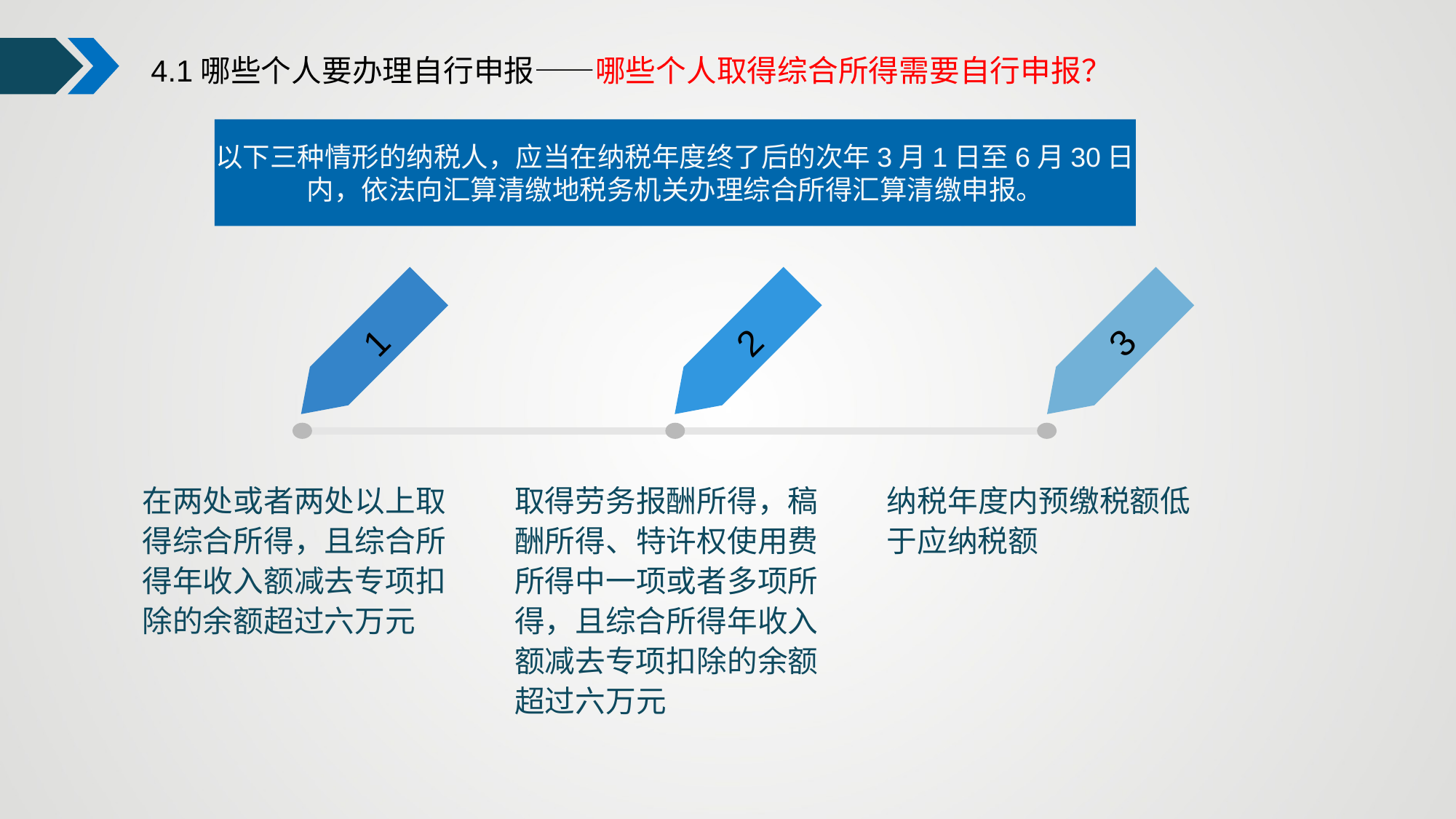

4.1哪些个人要办理自行申报——哪些个人取得综合所得需要自行申报？
以下三种情形的纳税人，应当在纳税年度终了后的次年3月1日至6月30日内，依法向汇算清缴地税务机关办理综合所得汇算清缴申报。

1

2

3

在两处或者两处以上取得综合所得，且综合所得年收入额减去专项扣除的余额超过六万元
取得劳务报酬所得，稿酬所得、特许权使用费所得中一项或者多项所得，且综合所得年收入额减去专项扣除的余额超过六万元
纳税年度内预缴税额低于应纳税额